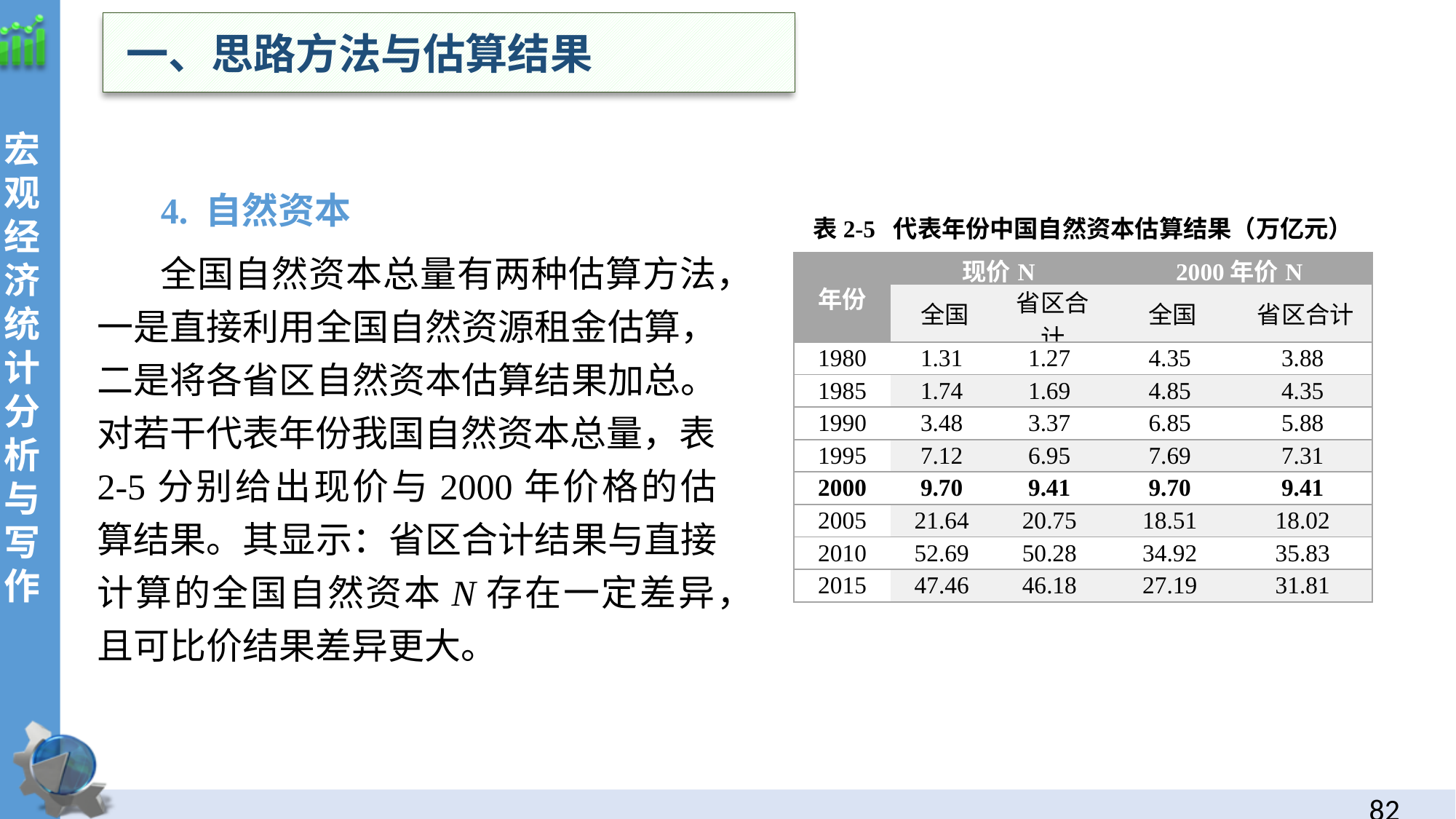

一、思路方法与估算结果

    4. 自然资本
   全国自然资本总量有两种估算方法，一是直接利用全国自然资源租金估算，二是将各省区自然资本估算结果加总。对若干代表年份我国自然资本总量，表2-5分别给出现价与2000年价格的估算结果。其显示：省区合计结果与直接计算的全国自然资本N存在一定差异，且可比价结果差异更大。
表2-5  代表年份中国自然资本估算结果（万亿元）
| 年份 | 现价N |  | 2000年价N |  |
| --- | --- | --- | --- | --- |
|  | 全国 | 省区合计 | 全国 | 省区合计 |
| 1980 | 1.31 | 1.27 | 4.35 | 3.88 |
| 1985 | 1.74 | 1.69 | 4.85 | 4.35 |
| 1990 | 3.48 | 3.37 | 6.85 | 5.88 |
| 1995 | 7.12 | 6.95 | 7.69 | 7.31 |
| 2000 | 9.70 | 9.41 | 9.70 | 9.41 |
| 2005 | 21.64 | 20.75 | 18.51 | 18.02 |
| 2010 | 52.69 | 50.28 | 34.92 | 35.83 |
| 2015 | 47.46 | 46.18 | 27.19 | 31.81 |
82